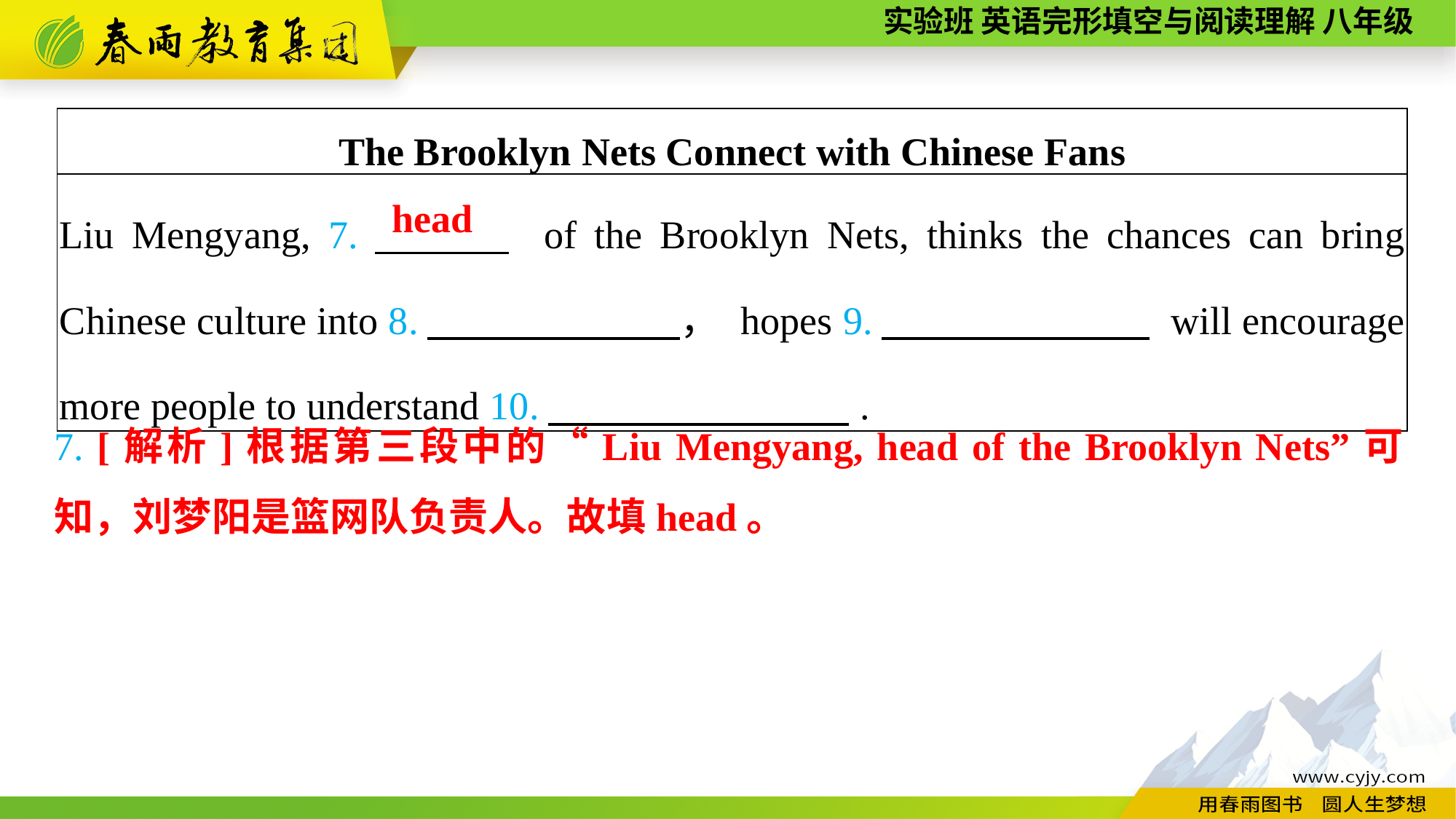

| The Brooklyn Nets Connect with Chinese Fans |
| --- |
| Liu Mengyang, 7.　　　 of the Brooklyn Nets, thinks the chances can bring Chinese culture into 8.　 　　　， hopes 9.　　　 will encourage more people to understand 10.　　 　　. |
head
7. [解析]根据第三段中的“Liu Mengyang, head of the Brooklyn Nets”可知，刘梦阳是篮网队负责人。故填head。